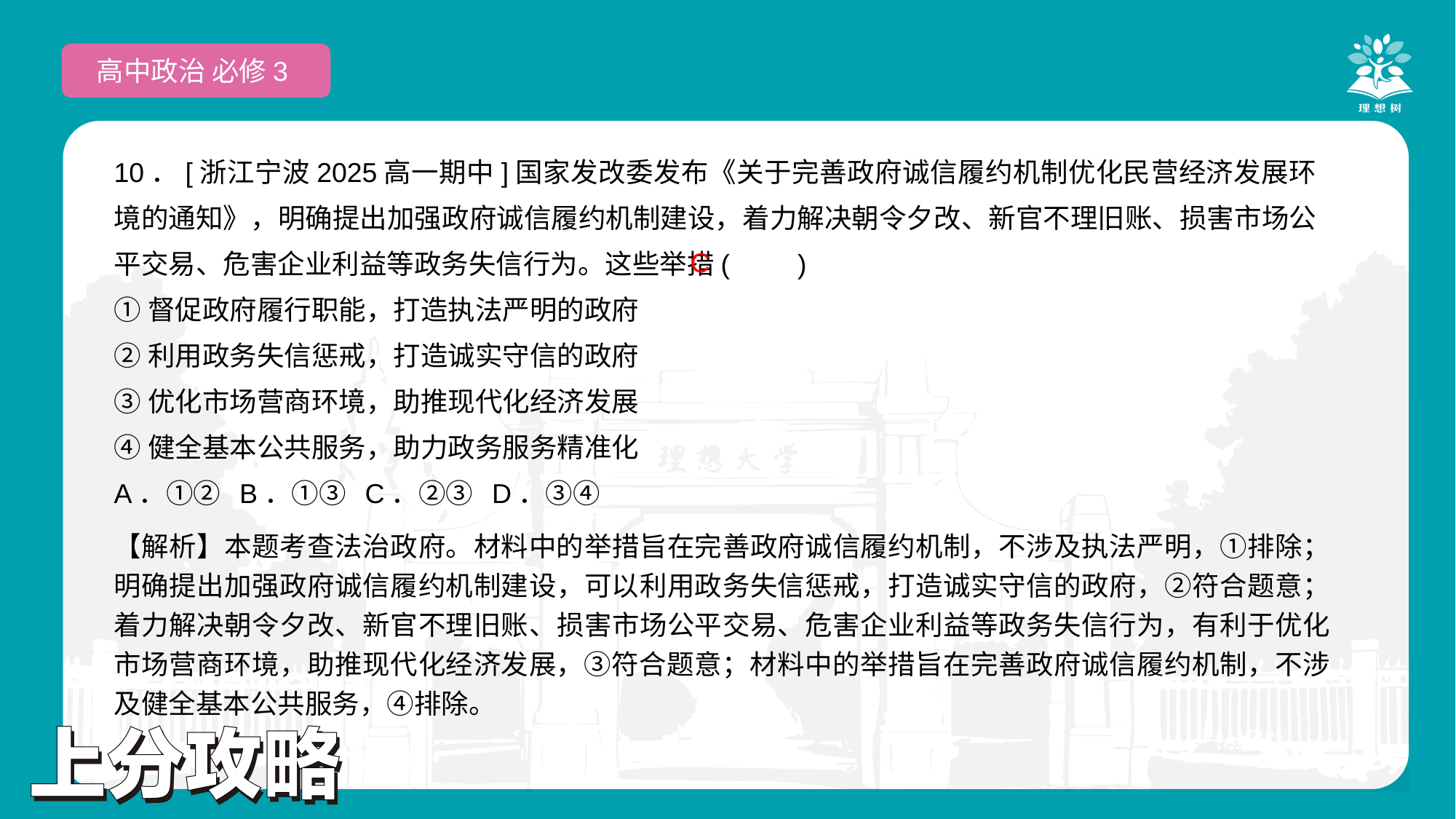

高中政治 必修3
10．[浙江宁波2025高一期中]国家发改委发布《关于完善政府诚信履约机制优化民营经济发展环境的通知》，明确提出加强政府诚信履约机制建设，着力解决朝令夕改、新官不理旧账、损害市场公平交易、危害企业利益等政务失信行为。这些举措(　　)
①督促政府履行职能，打造执法严明的政府
②利用政务失信惩戒，打造诚实守信的政府
③优化市场营商环境，助推现代化经济发展
④健全基本公共服务，助力政务服务精准化
A．①②  B．①③  C．②③  D．③④
C
【解析】本题考查法治政府。材料中的举措旨在完善政府诚信履约机制，不涉及执法严明，①排除；明确提出加强政府诚信履约机制建设，可以利用政务失信惩戒，打造诚实守信的政府，②符合题意；着力解决朝令夕改、新官不理旧账、损害市场公平交易、危害企业利益等政务失信行为，有利于优化市场营商环境，助推现代化经济发展，③符合题意；材料中的举措旨在完善政府诚信履约机制，不涉及健全基本公共服务，④排除。